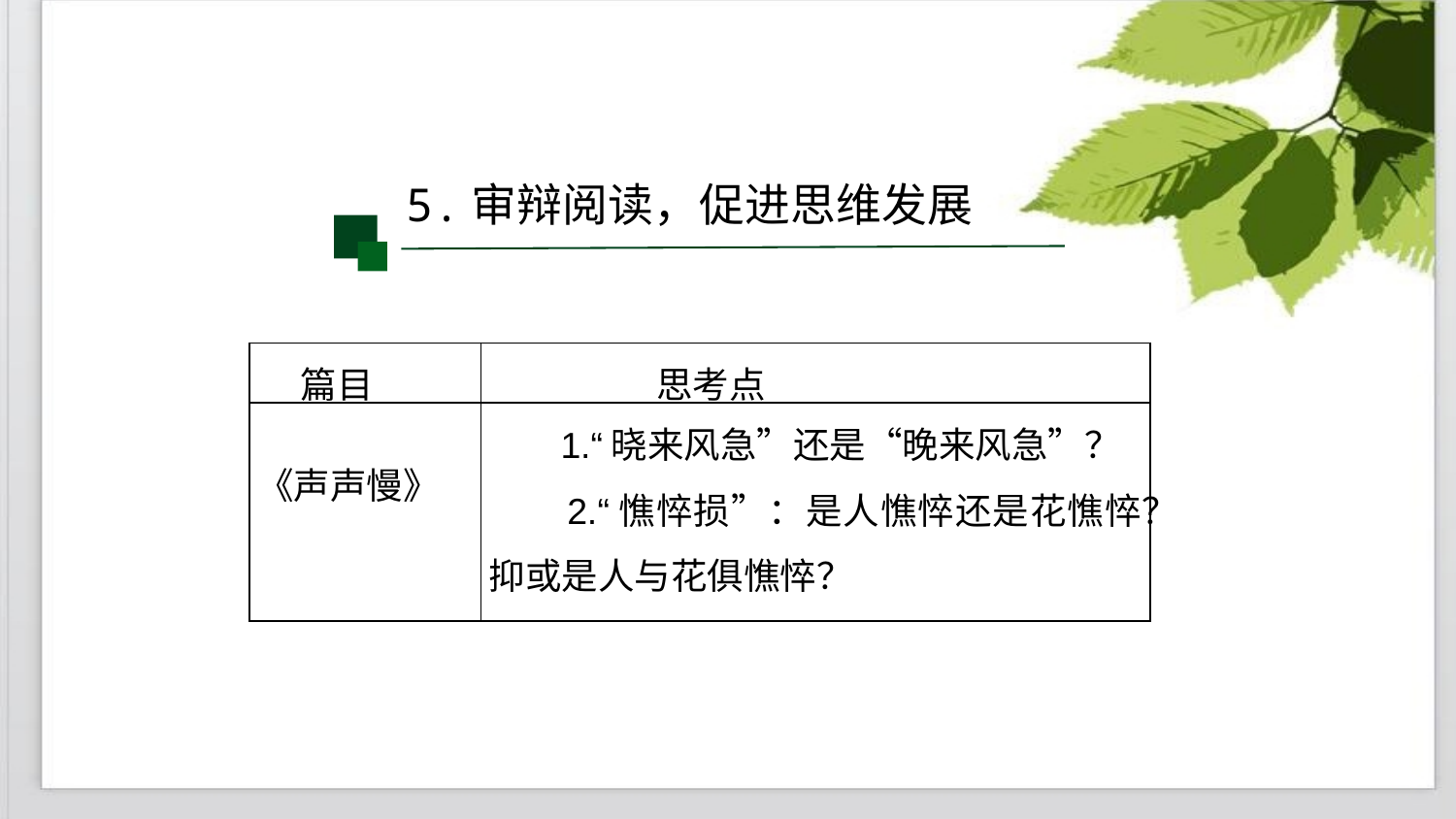

5.审辩阅读，促进思维发展

| 篇目 | 思考点 |
| --- | --- |
| 《声声慢》 | 1.“晓来风急”还是“晚来风急”？ 2.“憔悴损”：是人憔悴还是花憔悴？抑或是人与花俱憔悴？ |